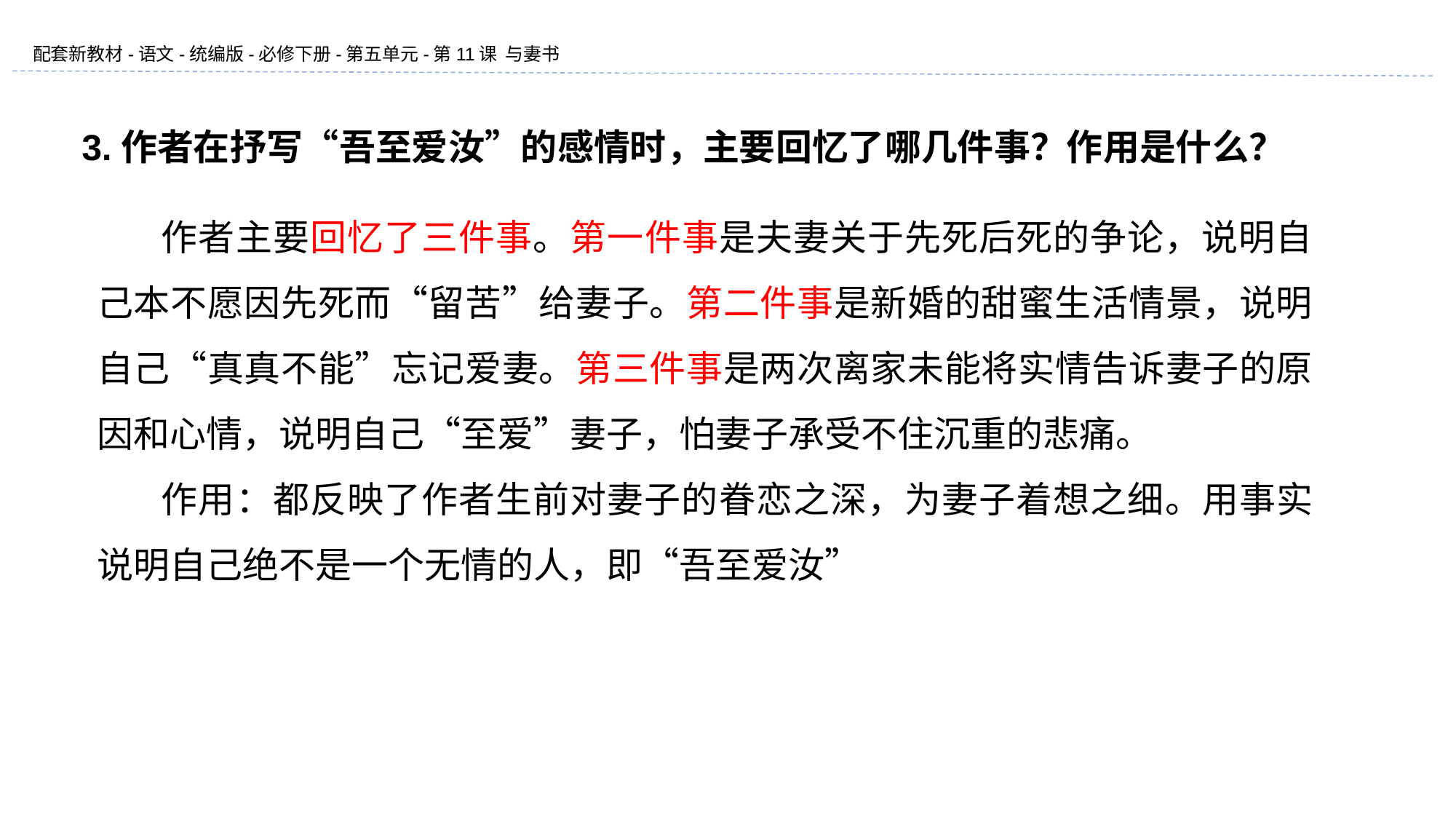

3.作者在抒写“吾至爱汝”的感情时，主要回忆了哪几件事？作用是什么？
作者主要回忆了三件事。第一件事是夫妻关于先死后死的争论，说明自己本不愿因先死而“留苦”给妻子。第二件事是新婚的甜蜜生活情景，说明自己“真真不能”忘记爱妻。第三件事是两次离家未能将实情告诉妻子的原因和心情，说明自己“至爱”妻子，怕妻子承受不住沉重的悲痛。
作用：都反映了作者生前对妻子的眷恋之深，为妻子着想之细。用事实说明自己绝不是一个无情的人，即“吾至爱汝”